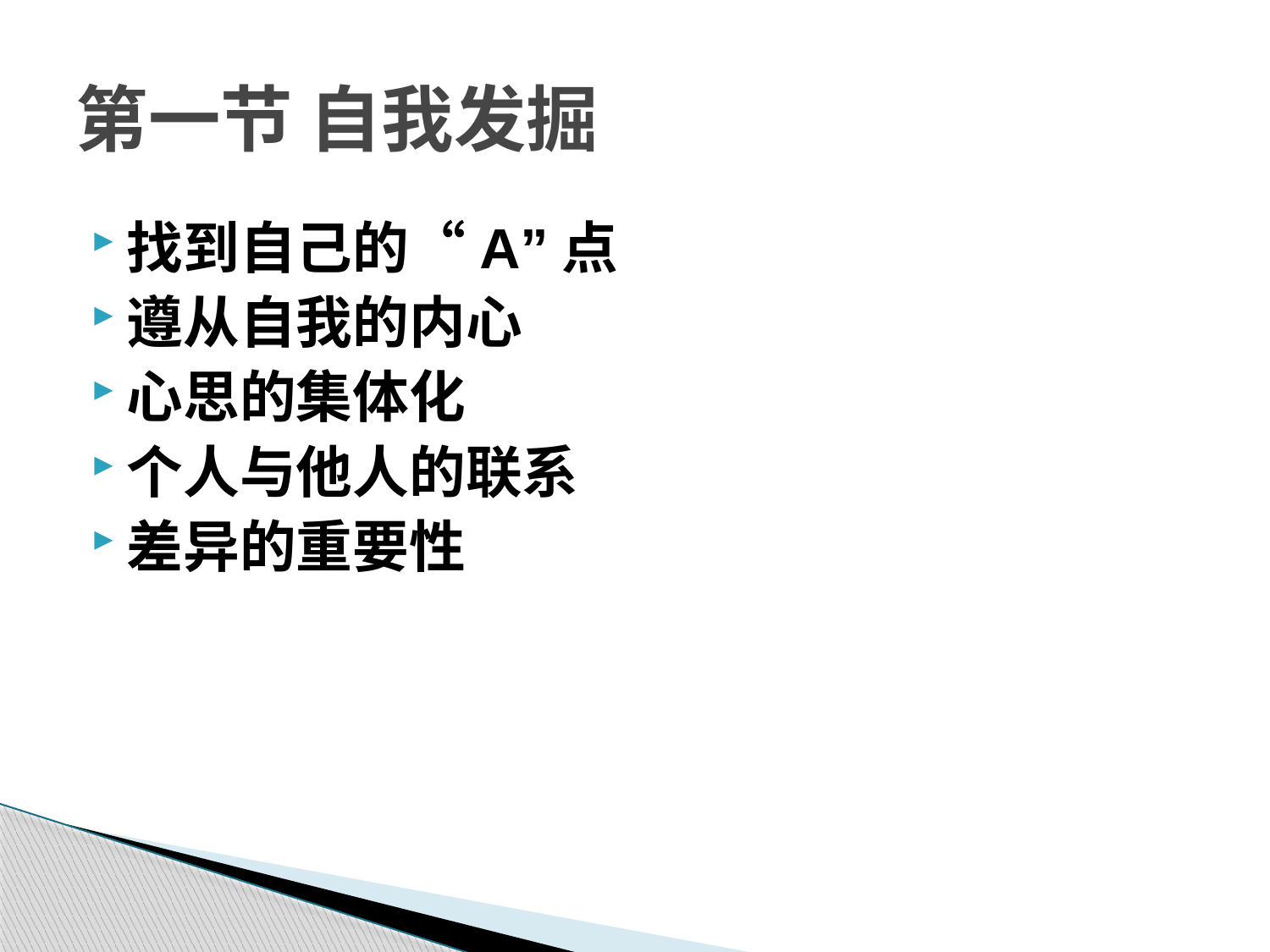

# 第一节 自我发掘
找到自己的“A”点
遵从自我的内心
心思的集体化
个人与他人的联系
差异的重要性